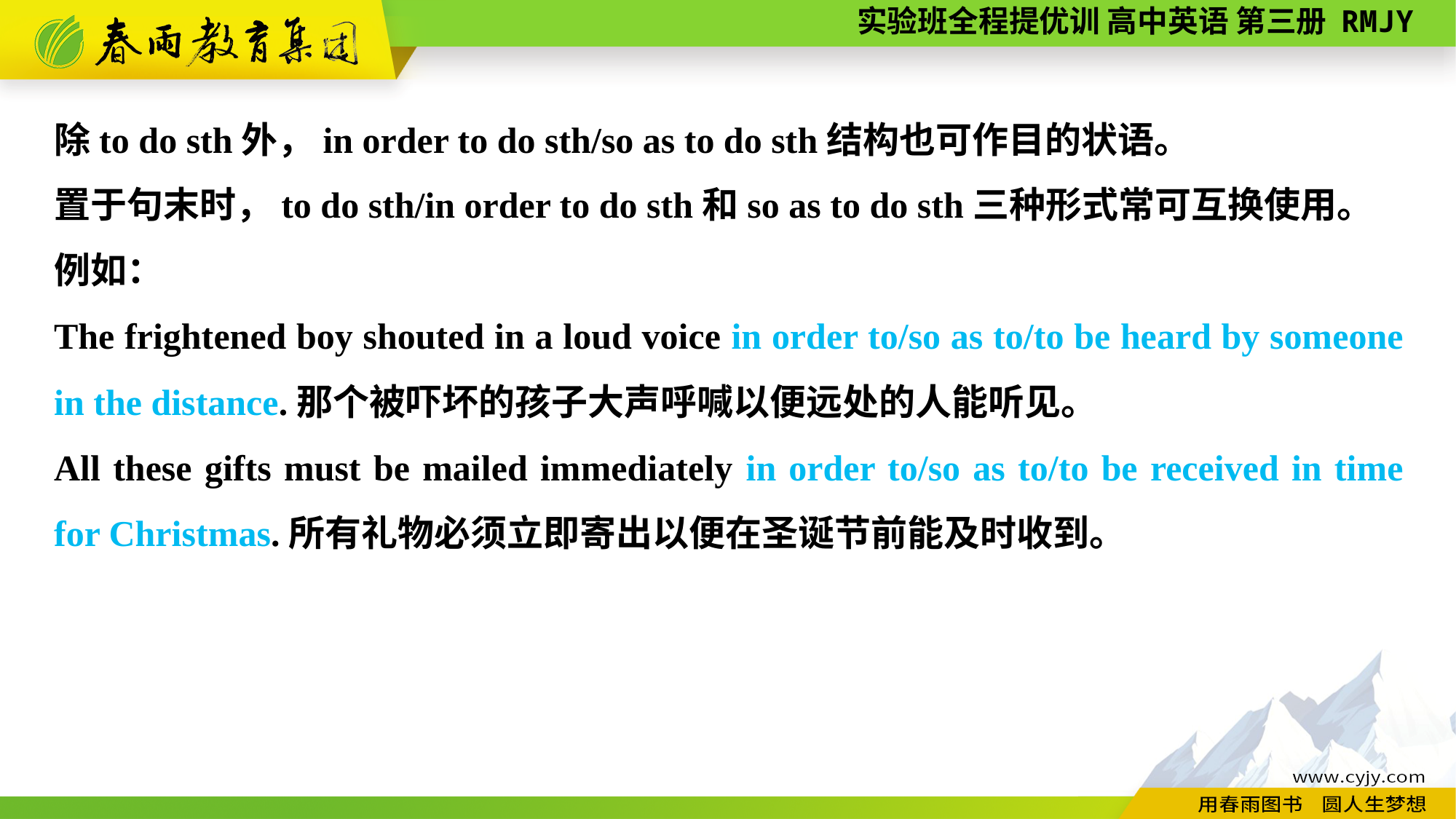

除to do sth外，in order to do sth/so as to do sth结构也可作目的状语。
置于句末时，to do sth/in order to do sth和so as to do sth三种形式常可互换使用。
例如：
The frightened boy shouted in a loud voice in order to/so as to/to be heard by someone in the distance.那个被吓坏的孩子大声呼喊以便远处的人能听见。
All these gifts must be mailed immediately in order to/so as to/to be received in time for Christmas.所有礼物必须立即寄出以便在圣诞节前能及时收到。